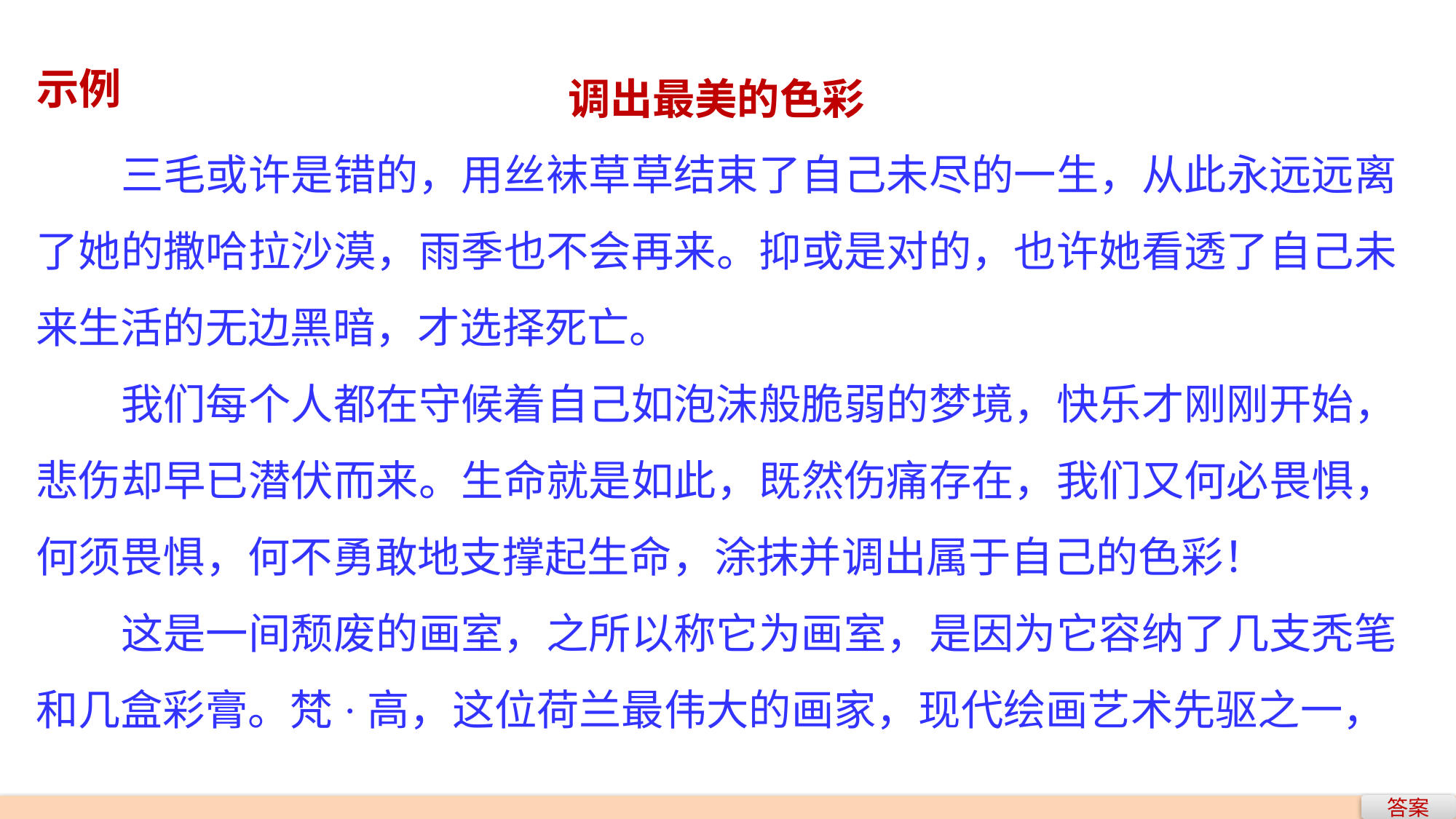

调出最美的色彩
三毛或许是错的，用丝袜草草结束了自己未尽的一生，从此永远远离了她的撒哈拉沙漠，雨季也不会再来。抑或是对的，也许她看透了自己未来生活的无边黑暗，才选择死亡。
我们每个人都在守候着自己如泡沫般脆弱的梦境，快乐才刚刚开始，悲伤却早已潜伏而来。生命就是如此，既然伤痛存在，我们又何必畏惧，何须畏惧，何不勇敢地支撑起生命，涂抹并调出属于自己的色彩！
这是一间颓废的画室，之所以称它为画室，是因为它容纳了几支秃笔和几盒彩膏。梵·高，这位荷兰最伟大的画家，现代绘画艺术先驱之一，
示例
答案